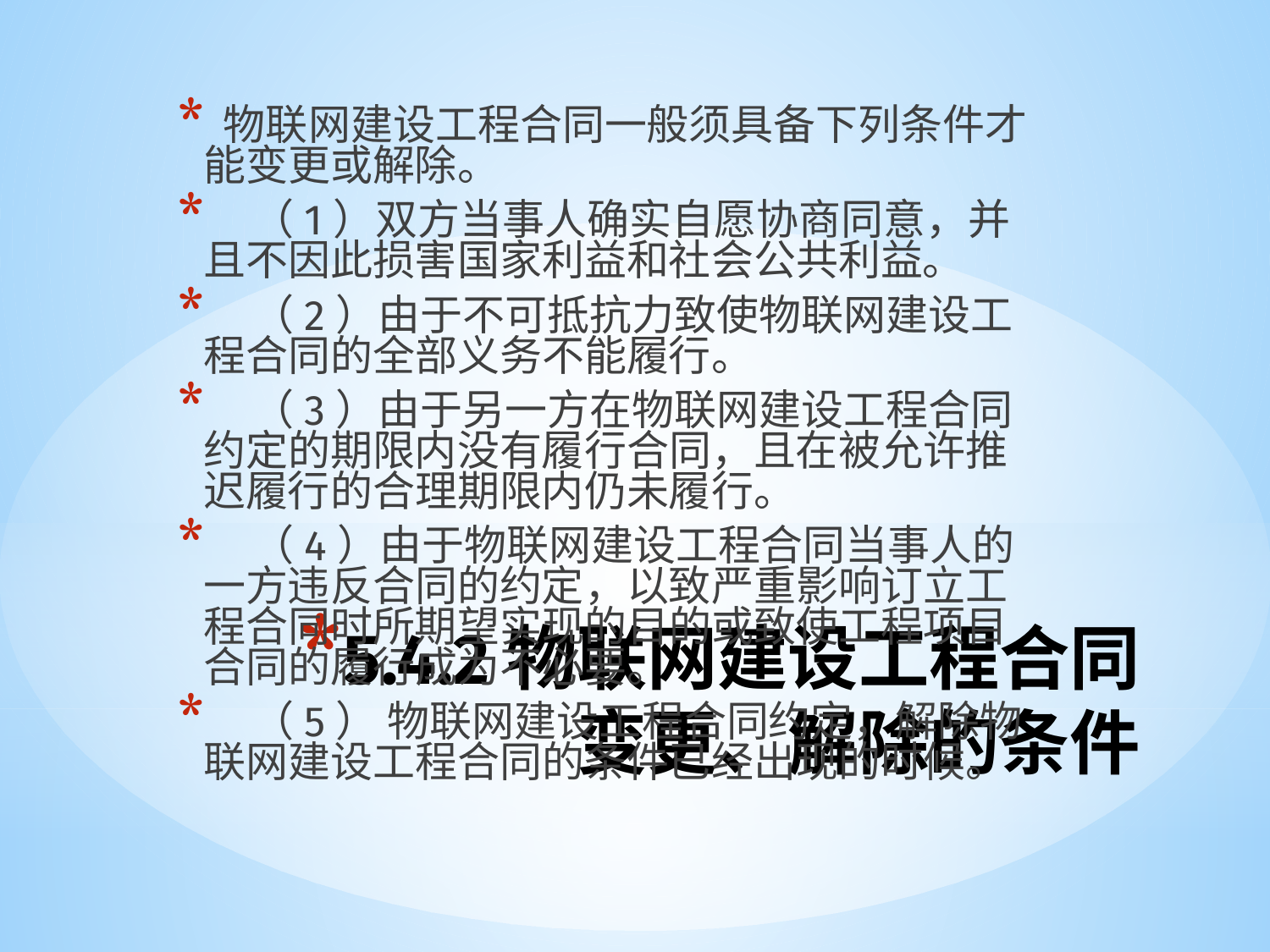

物联网建设工程合同一般须具备下列条件才能变更或解除。
    （1）双方当事人确实自愿协商同意，并且不因此损害国家利益和社会公共利益。
    （2）由于不可抵抗力致使物联网建设工程合同的全部义务不能履行。
    （3）由于另一方在物联网建设工程合同约定的期限内没有履行合同，且在被允许推迟履行的合理期限内仍未履行。
    （4）由于物联网建设工程合同当事人的一方违反合同的约定，以致严重影响订立工程合同时所期望实现的目的或致使工程项目合同的履行成为不必要。
    （5） 物联网建设工程合同约定，解除物联网建设工程合同的条件已经出现的时候。
# 5.4.2物联网建设工程合同变更、解除的条件